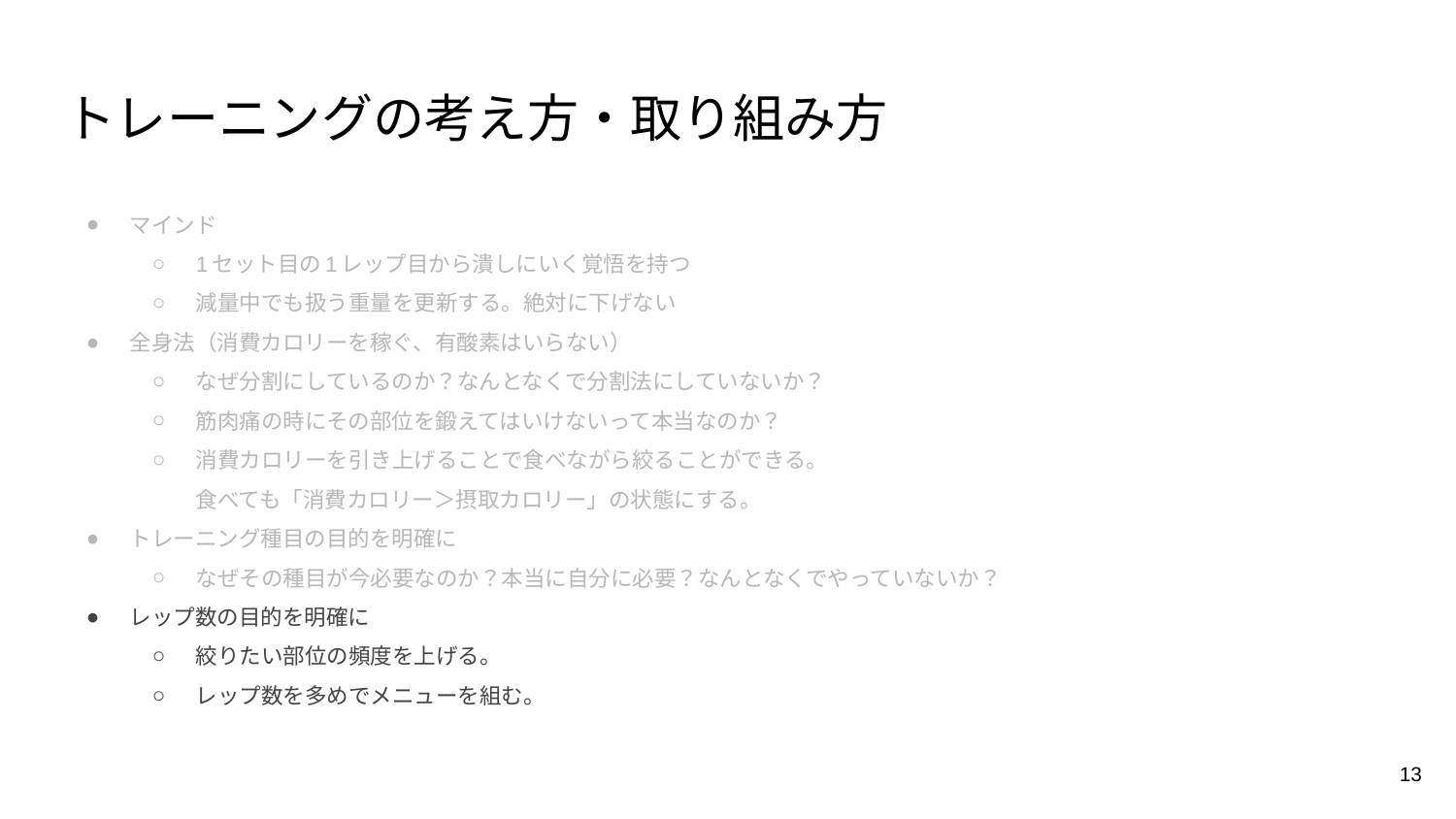

# トレーニングの考え方・取り組み方
マインド
1セット目の1レップ目から潰しにいく覚悟を持つ
減量中でも扱う重量を更新する。絶対に下げない
全身法（消費カロリーを稼ぐ、有酸素はいらない）
なぜ分割にしているのか？なんとなくで分割法にしていないか？
筋肉痛の時にその部位を鍛えてはいけないって本当なのか？
消費カロリーを引き上げることで食べながら絞ることができる。
食べても「消費カロリー＞摂取カロリー」の状態にする。
トレーニング種目の目的を明確に
なぜその種目が今必要なのか？本当に自分に必要？なんとなくでやっていないか？
レップ数の目的を明確に
絞りたい部位の頻度を上げる。
レップ数を多めでメニューを組む。
13